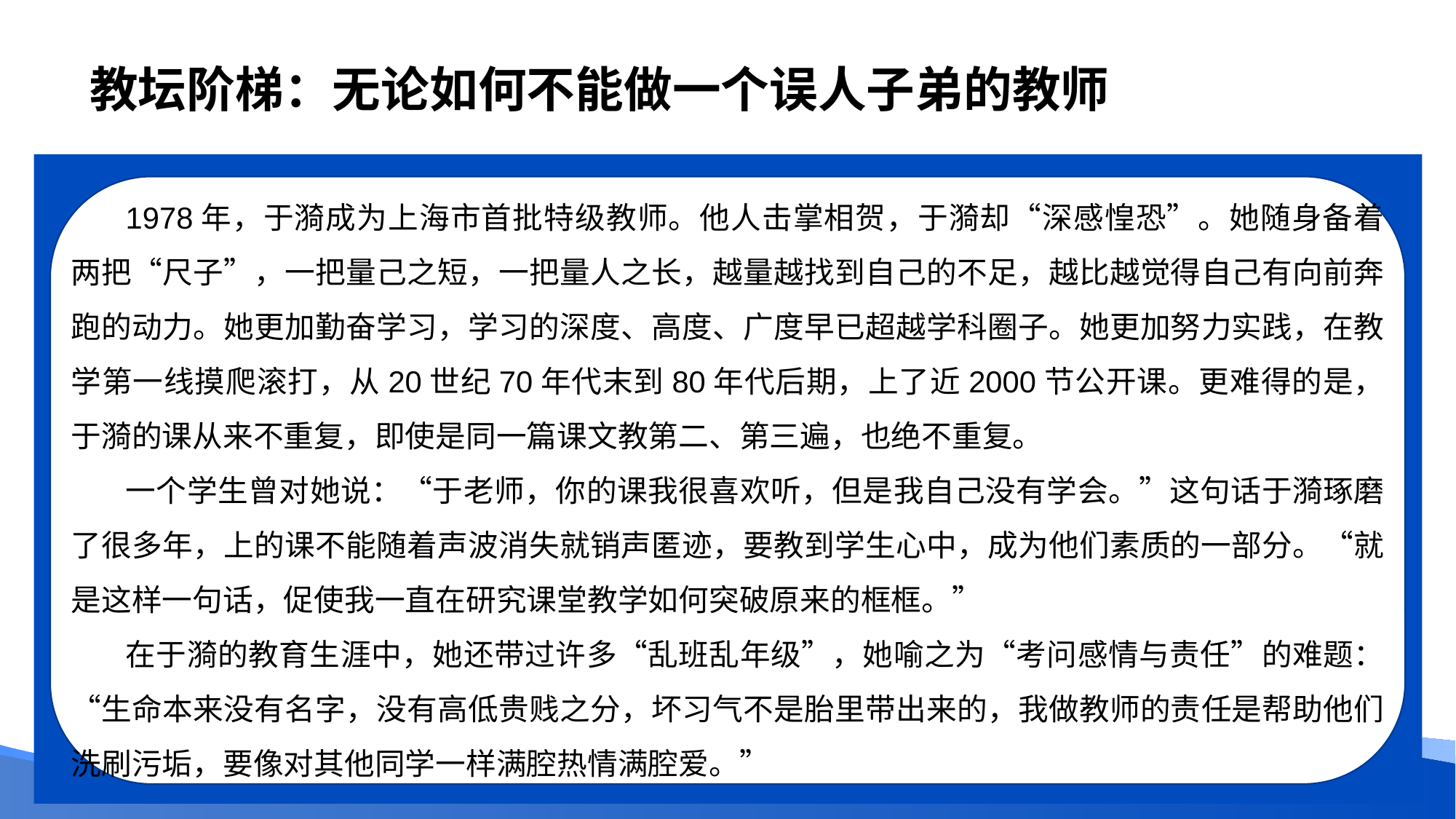

# 教坛阶梯：无论如何不能做一个误人子弟的教师

1978年，于漪成为上海市首批特级教师。他人击掌相贺，于漪却“深感惶恐”。她随身备着两把“尺子”，一把量己之短，一把量人之长，越量越找到自己的不足，越比越觉得自己有向前奔跑的动力。她更加勤奋学习，学习的深度、高度、广度早已超越学科圈子。她更加努力实践，在教学第一线摸爬滚打，从20世纪70年代末到80年代后期，上了近2000节公开课。更难得的是，于漪的课从来不重复，即使是同一篇课文教第二、第三遍，也绝不重复。
一个学生曾对她说：“于老师，你的课我很喜欢听，但是我自己没有学会。”这句话于漪琢磨了很多年，上的课不能随着声波消失就销声匿迹，要教到学生心中，成为他们素质的一部分。“就是这样一句话，促使我一直在研究课堂教学如何突破原来的框框。”
在于漪的教育生涯中，她还带过许多“乱班乱年级”，她喻之为“考问感情与责任”的难题：“生命本来没有名字，没有高低贵贱之分，坏习气不是胎里带出来的，我做教师的责任是帮助他们洗刷污垢，要像对其他同学一样满腔热情满腔爱。”